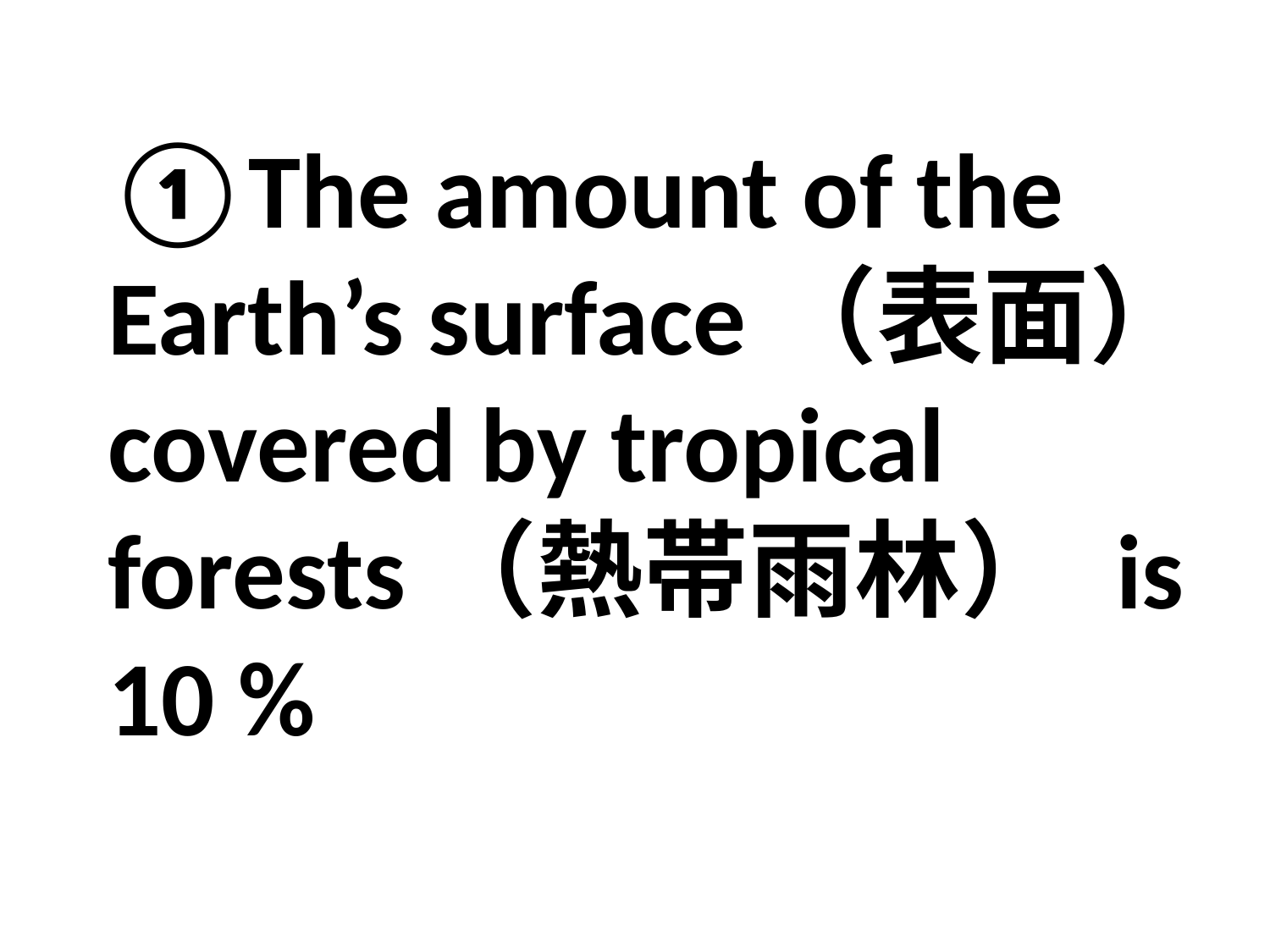

①The amount of the Earth’s surface（表面） covered by tropical forests（熱帯雨林） is 10 %